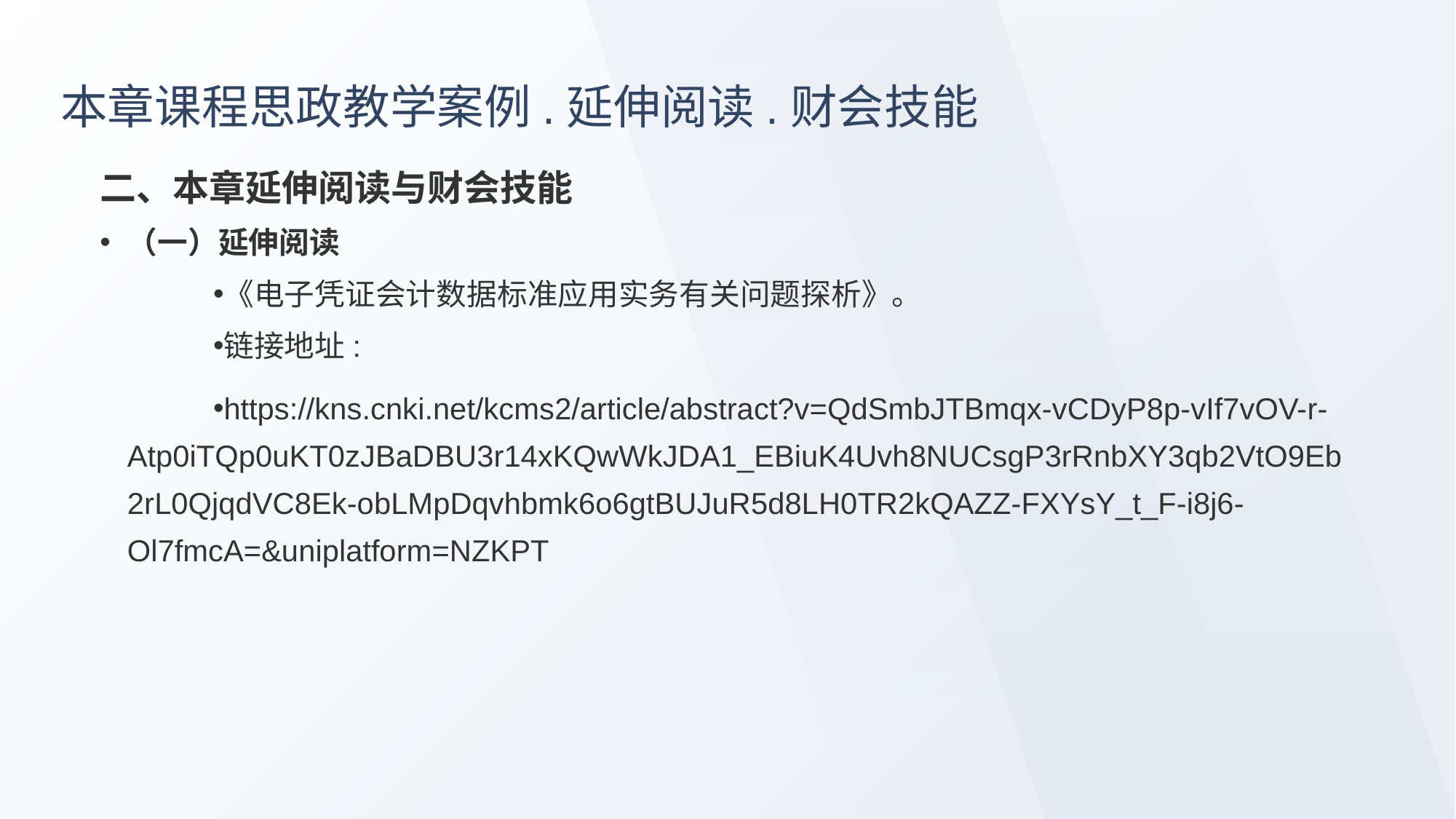

# 本章课程思政教学案例.延伸阅读.财会技能
二、本章延伸阅读与财会技能
（一）延伸阅读
《电子凭证会计数据标准应用实务有关问题探析》。
链接地址:
https://kns.cnki.net/kcms2/article/abstract?v=QdSmbJTBmqx-vCDyP8p-vIf7vOV-r-Atp0iTQp0uKT0zJBaDBU3r14xKQwWkJDA1_EBiuK4Uvh8NUCsgP3rRnbXY3qb2VtO9Eb2rL0QjqdVC8Ek-obLMpDqvhbmk6o6gtBUJuR5d8LH0TR2kQAZZ-FXYsY_t_F-i8j6-Ol7fmcA=&uniplatform=NZKPT